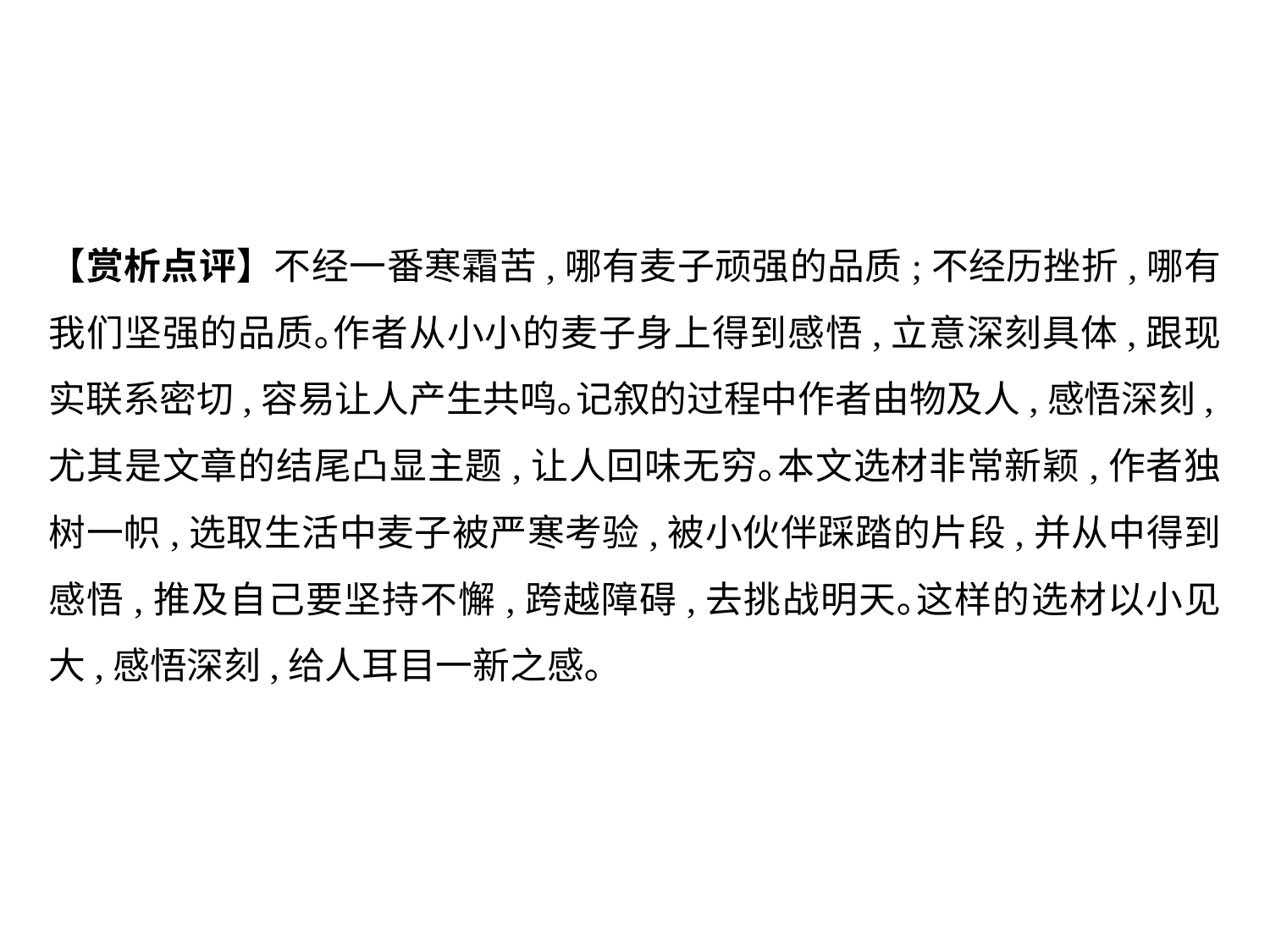

【赏析点评】不经一番寒霜苦,哪有麦子顽强的品质;不经历挫折,哪有我们坚强的品质｡作者从小小的麦子身上得到感悟,立意深刻具体,跟现实联系密切,容易让人产生共鸣｡记叙的过程中作者由物及人,感悟深刻,尤其是文章的结尾凸显主题,让人回味无穷｡本文选材非常新颖,作者独树一帜,选取生活中麦子被严寒考验,被小伙伴踩踏的片段,并从中得到感悟,推及自己要坚持不懈,跨越障碍,去挑战明天｡这样的选材以小见大,感悟深刻,给人耳目一新之感｡